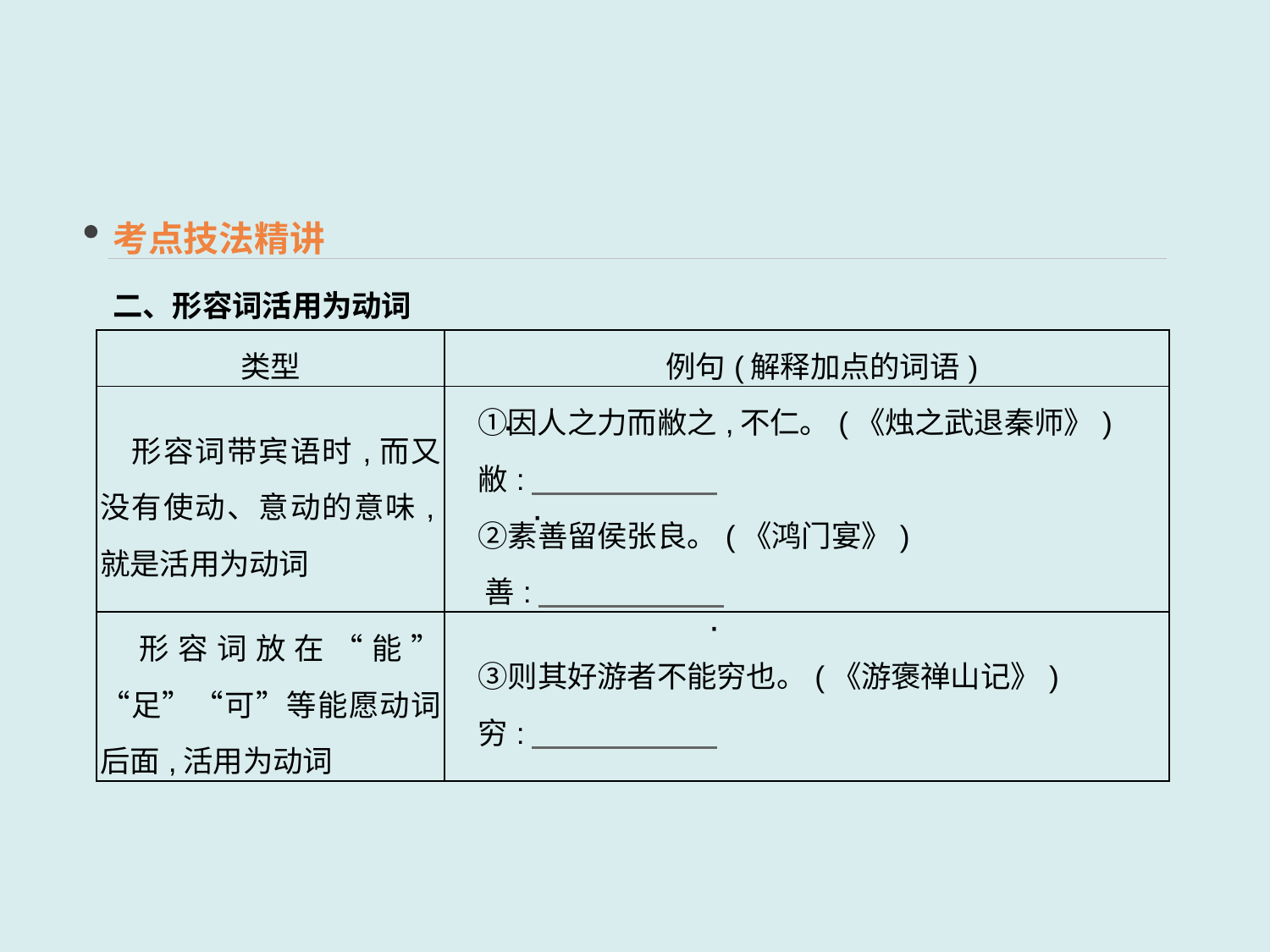

考点技法精讲

二、形容词活用为动词
| 类型 | 例句(解释加点的词语) |
| --- | --- |
| 形容词带宾语时,而又没有使动、意动的意味,就是活用为动词 | ①因人之力而敝之,不仁。(《烛之武退秦师》) 　敝:　　　　　　  　②素善留侯张良。(《鸿门宴》) 　 善: |
| 形容词放在“能”“足”“可”等能愿动词后面,活用为动词 | ③则其好游者不能穷也。(《游褒禅山记》) 　穷: |
 ·
 ·
 ·